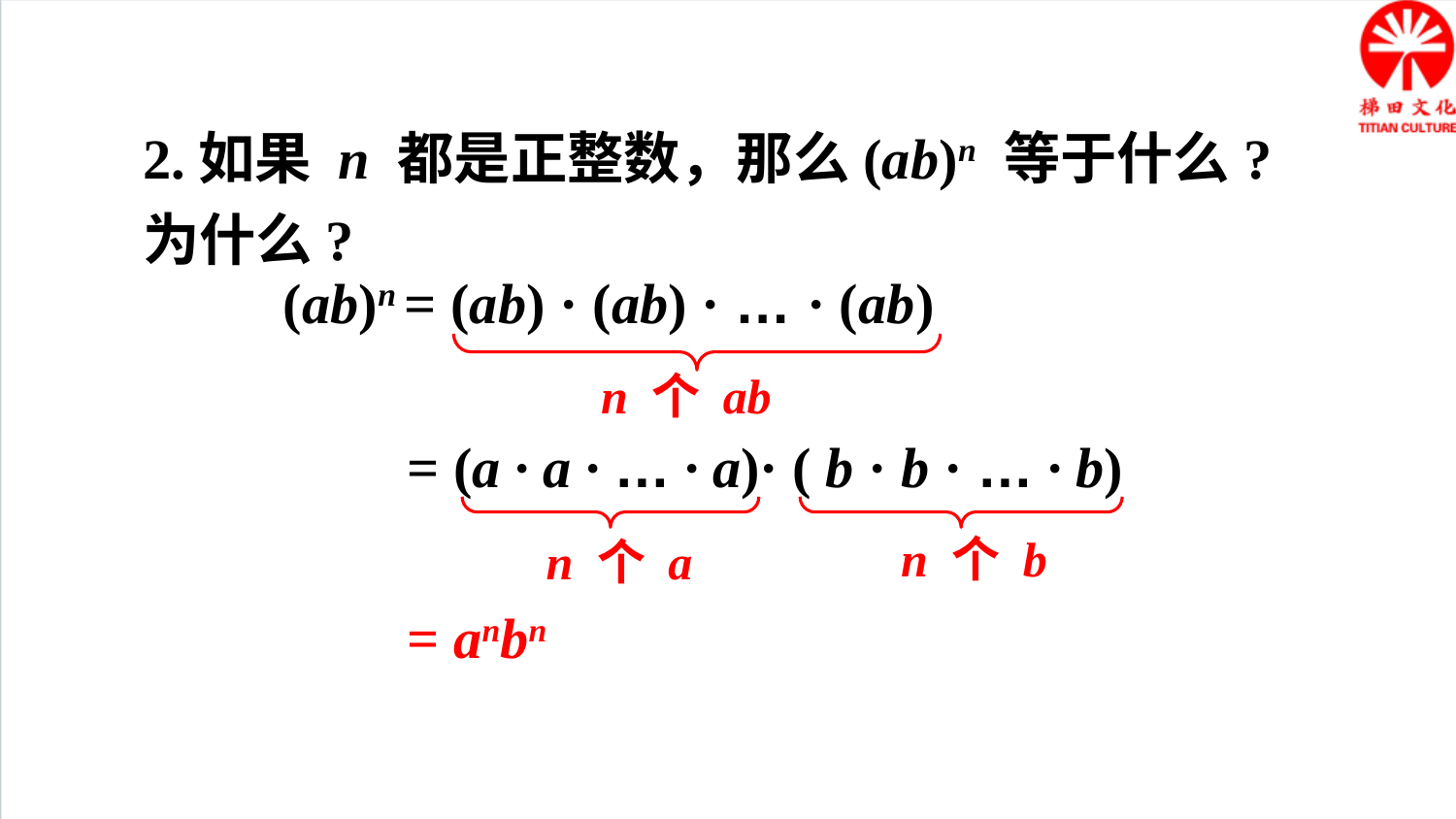

2.如果 n 都是正整数，那么(ab)n 等于什么?
为什么?

          (ab)n = (ab) · (ab) · … · (ab)
n 个 ab

= (a · a · … · a)· ( b · b · … · b)
n 个 b
n 个 a
= anbn